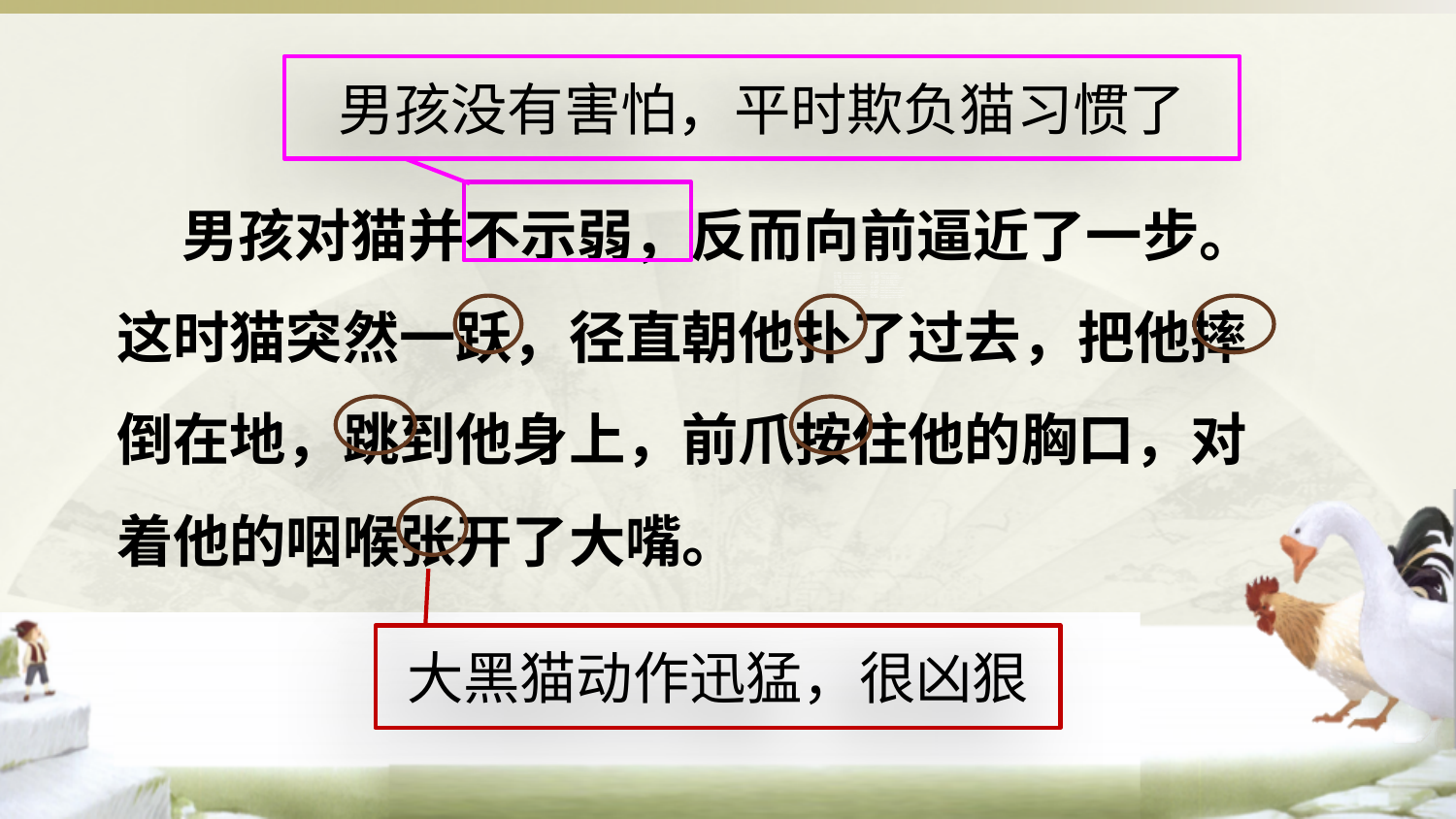

男孩没有害怕，平时欺负猫习惯了
    男孩对猫并不示弱，反而向前逼近了一步。这时猫突然一跃，径直朝他扑了过去，把他摔倒在地，跳到他身上，前爪按住他的胸口，对着他的咽喉张开了大嘴。

大黑猫动作迅猛，很凶狠